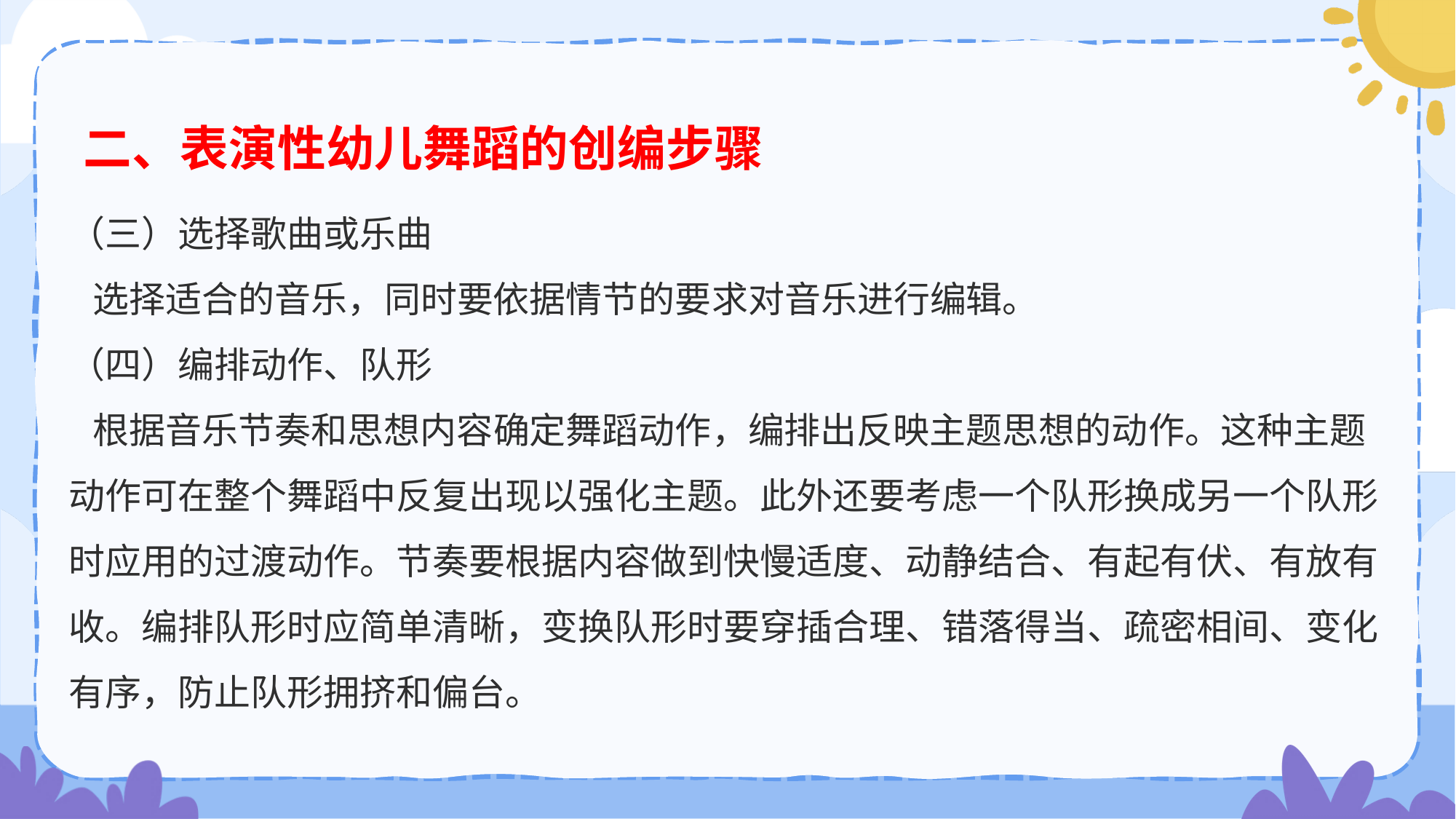

二、表演性幼儿舞蹈的创编步骤
（三）选择歌曲或乐曲
   选择适合的音乐，同时要依据情节的要求对音乐进行编辑。
（四）编排动作、队形
   根据音乐节奏和思想内容确定舞蹈动作，编排出反映主题思想的动作。这种主题动作可在整个舞蹈中反复出现以强化主题。此外还要考虑一个队形换成另一个队形时应用的过渡动作。节奏要根据内容做到快慢适度、动静结合、有起有伏、有放有收。编排队形时应简单清晰，变换队形时要穿插合理、错落得当、疏密相间、变化有序，防止队形拥挤和偏台。